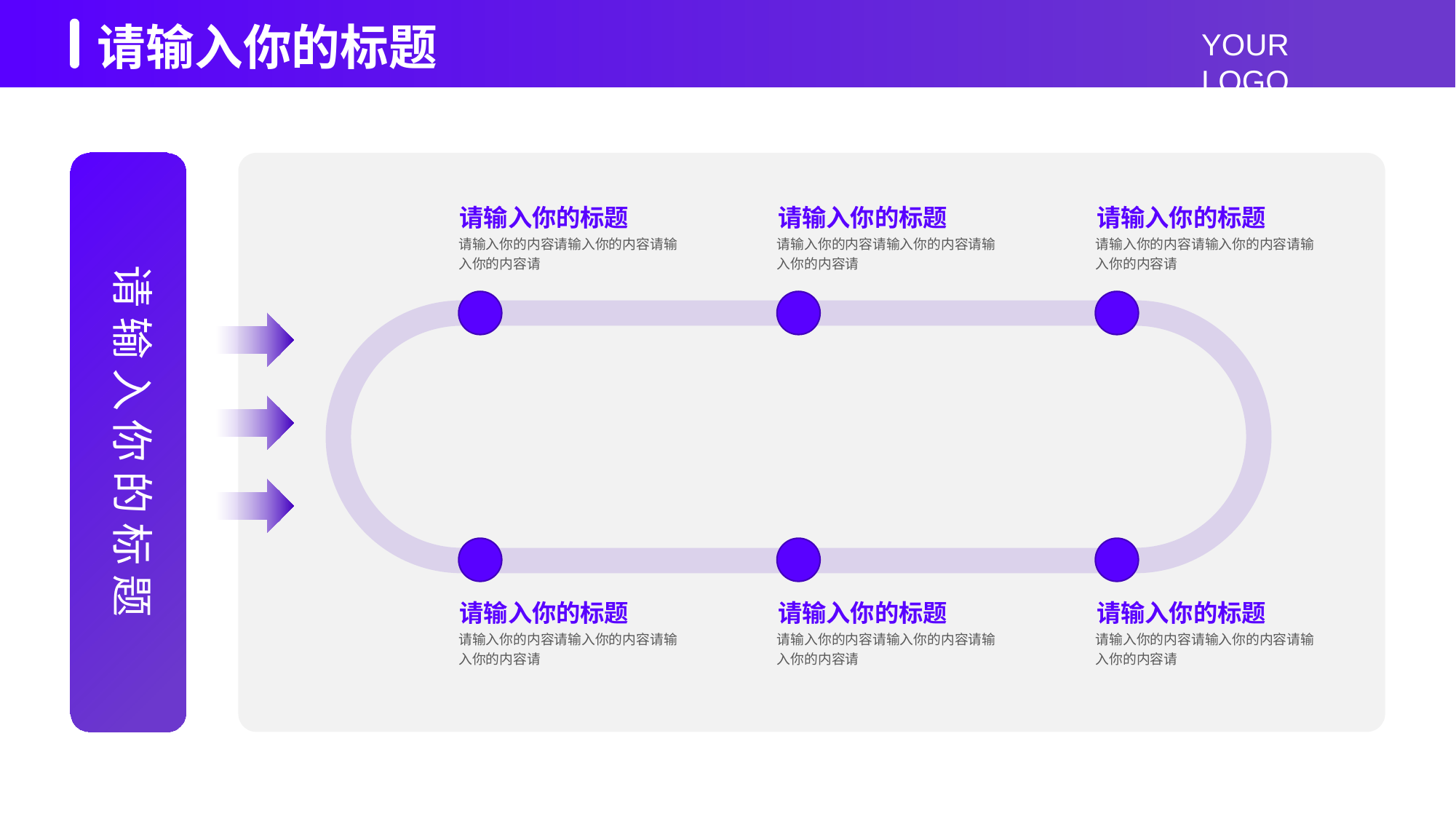

请输入你的标题

请输入你的标题
请输入你的内容请输入你的内容请输入你的内容请
请输入你的标题
请输入你的内容请输入你的内容请输入你的内容请
请输入你的标题
请输入你的内容请输入你的内容请输入你的内容请
请输入你的标题

请输入你的标题
请输入你的内容请输入你的内容请输入你的内容请
请输入你的标题
请输入你的内容请输入你的内容请输入你的内容请
请输入你的标题
请输入你的内容请输入你的内容请输入你的内容请